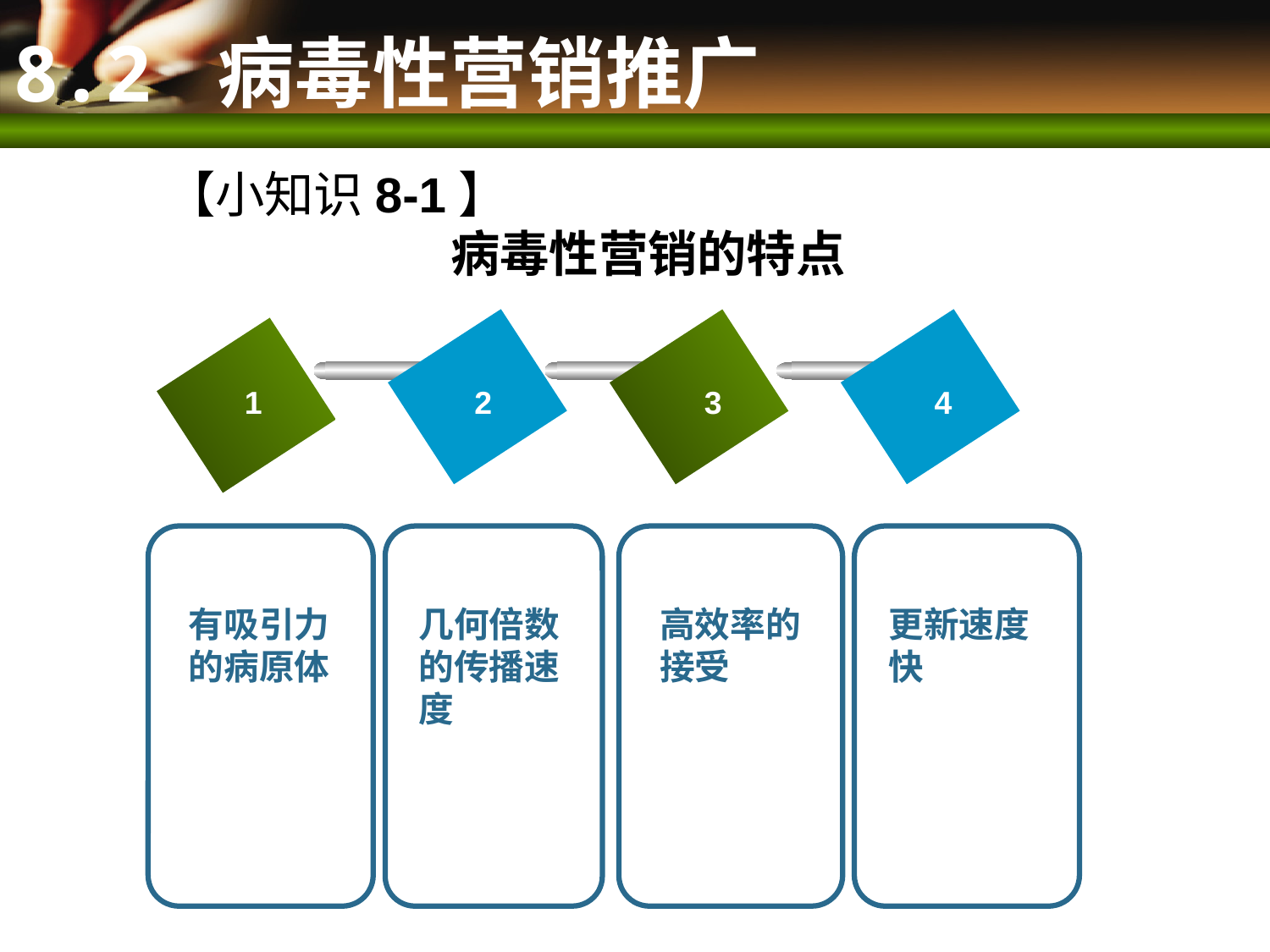

# 8.2 病毒性营销推广
【小知识8-1】
病毒性营销的特点

1
2
3
4

有吸引力
的病原体
几何倍数
的传播速
度
高效率的
接受
更新速度
快